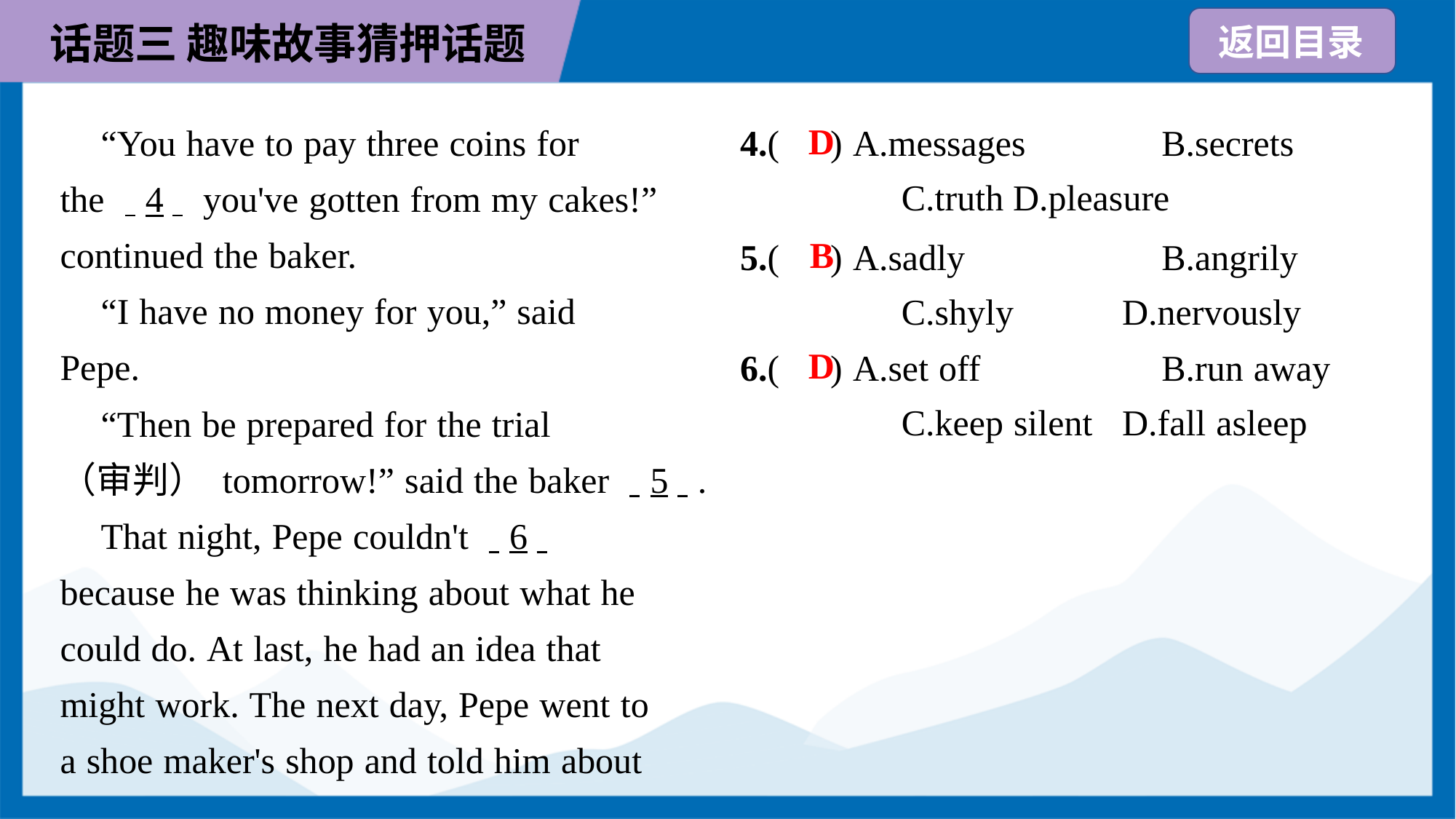

4.(     ) A.messages	B.secrets
C.truth	D.pleasure
    “You have to pay three coins for
the . .4. . you've gotten from my cakes!”
continued the baker.
    “I have no money for you,” said
Pepe.
    “Then be prepared for the trial
（审判） tomorrow!” said the baker . .5. ..
    That night, Pepe couldn't . .6. .
because he was thinking about what he
could do. At last, he had an idea that
might work. The next day, Pepe went to
a shoe maker's shop and told him about

D
5.(     ) A.sadly	B.angrily
C.shyly	D.nervously
B
6.(     ) A.set off	B.run away
C.keep silent	D.fall asleep
D